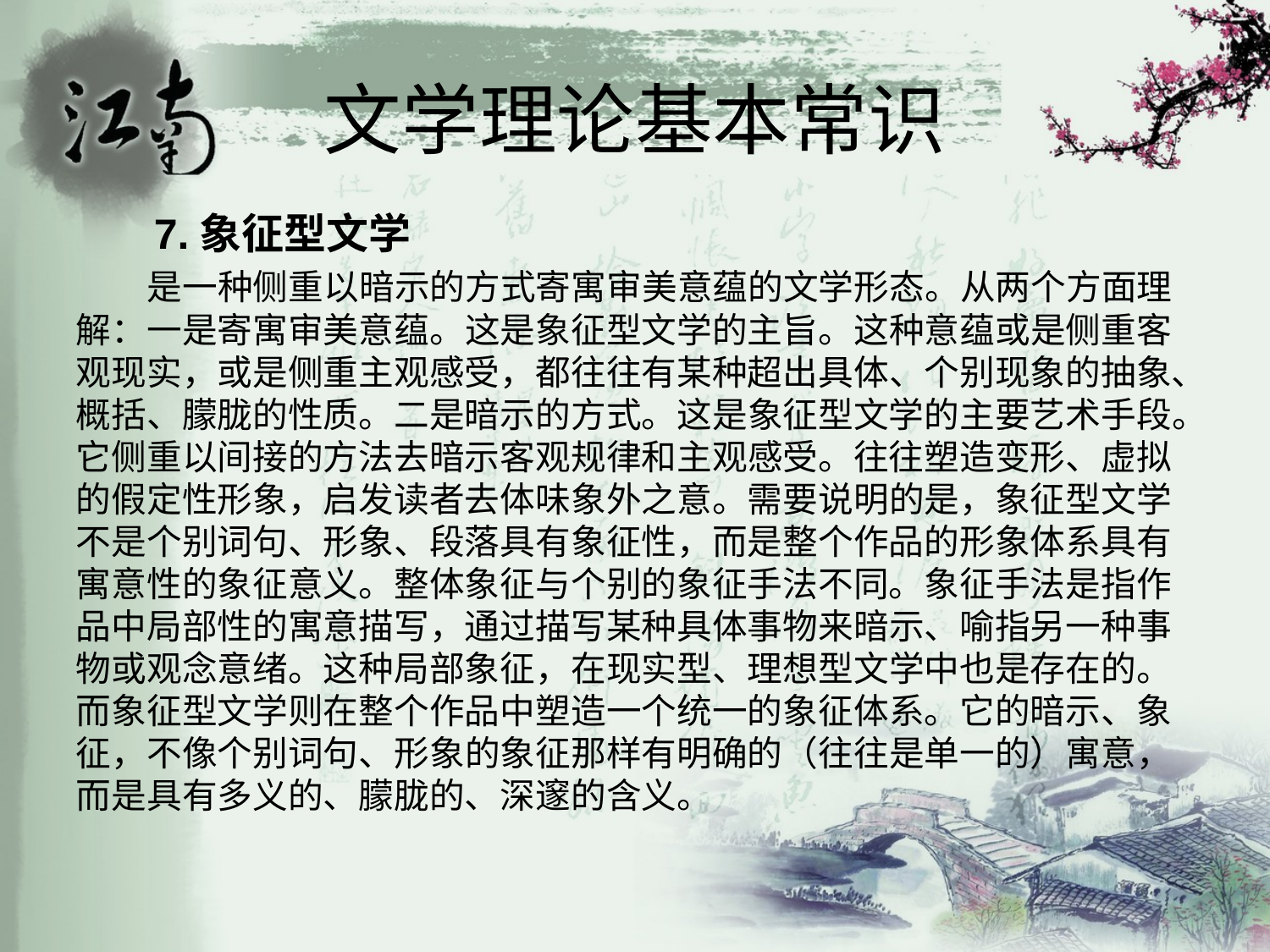

# 文学理论基本常识
        7.象征型文学
        是一种侧重以暗示的方式寄寓审美意蕴的文学形态。从两个方面理解：一是寄寓审美意蕴。这是象征型文学的主旨。这种意蕴或是侧重客观现实，或是侧重主观感受，都往往有某种超出具体、个别现象的抽象、概括、朦胧的性质。二是暗示的方式。这是象征型文学的主要艺术手段。它侧重以间接的方法去暗示客观规律和主观感受。往往塑造变形、虚拟的假定性形象，启发读者去体味象外之意。需要说明的是，象征型文学不是个别词句、形象、段落具有象征性，而是整个作品的形象体系具有寓意性的象征意义。整体象征与个别的象征手法不同。象征手法是指作品中局部性的寓意描写，通过描写某种具体事物来暗示、喻指另一种事物或观念意绪。这种局部象征，在现实型、理想型文学中也是存在的。而象征型文学则在整个作品中塑造一个统一的象征体系。它的暗示、象征，不像个别词句、形象的象征那样有明确的（往往是单一的）寓意，而是具有多义的、朦胧的、深邃的含义。